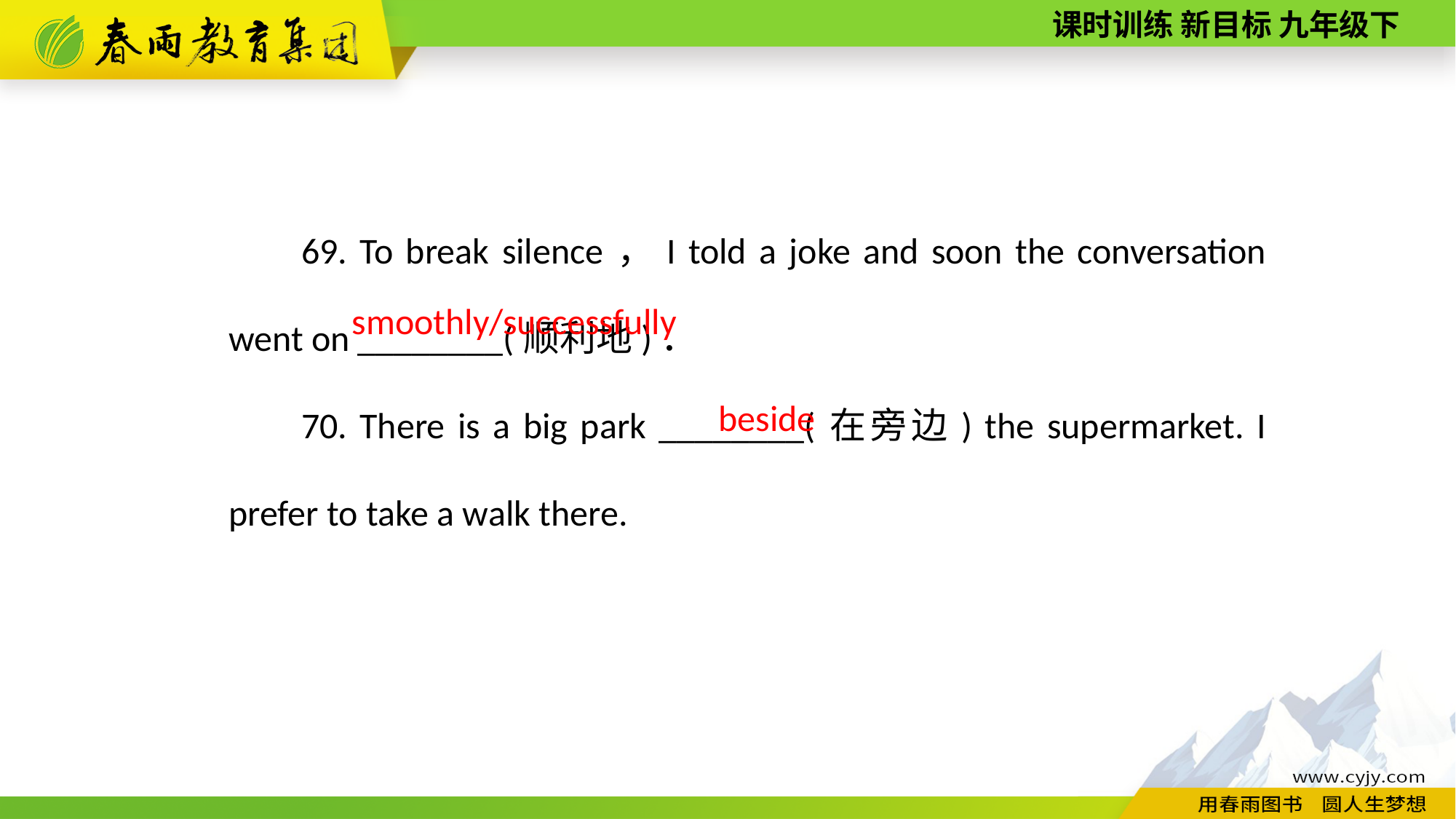

69. To break silence，I told a joke and soon the conversation went on ________(顺利地)．
70. There is a big park ________(在旁边) the supermarket. I prefer to take a walk there.
smoothly/successfully
beside